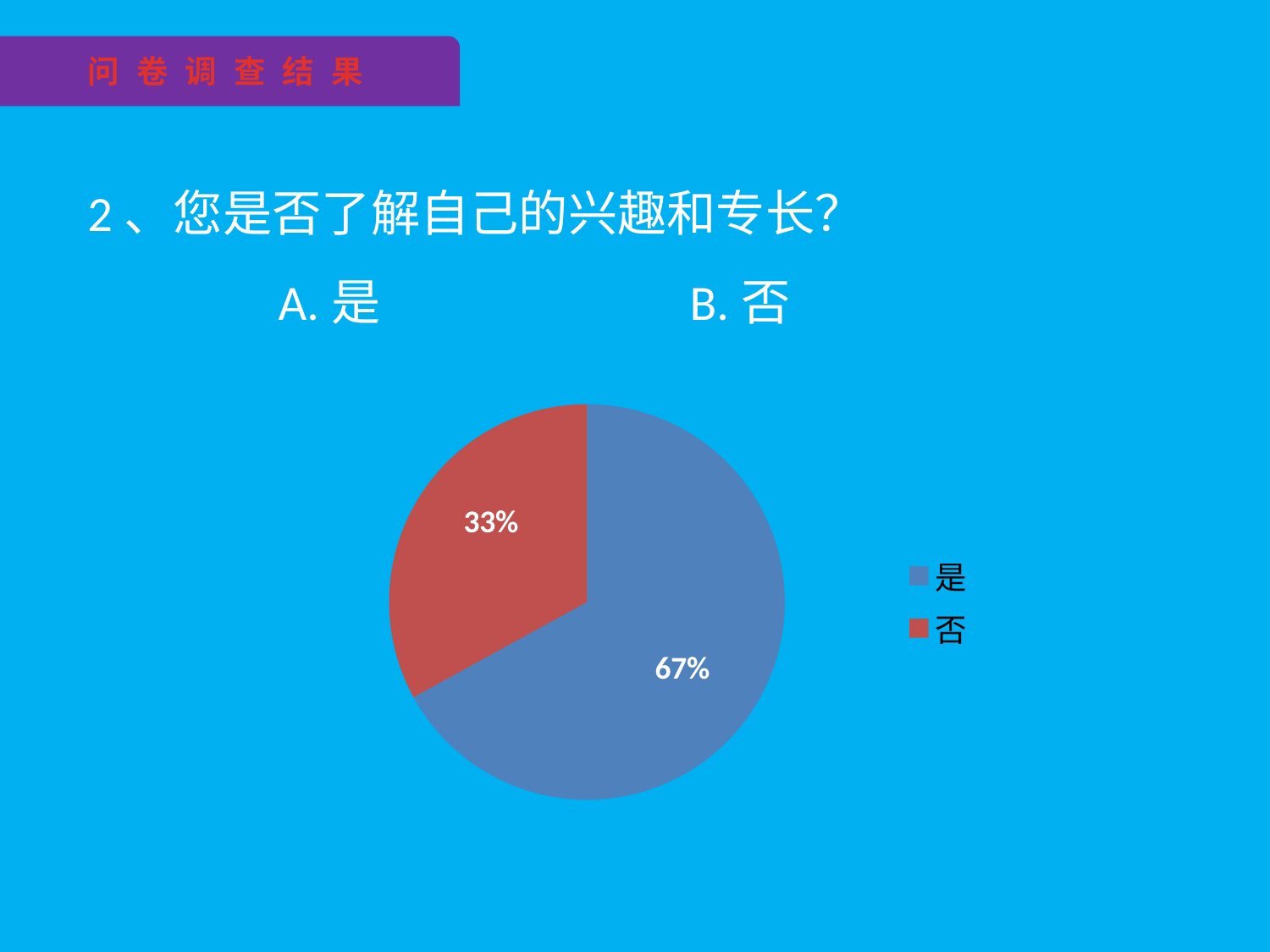

问  卷  调  查  结  果
2、您是否了解自己的兴趣和专长？
                 A.是                           B.否

### Chart

| Category | 销售额 |
|---|---|
| 是 | 67.0 |
| 否 | 33.0 |